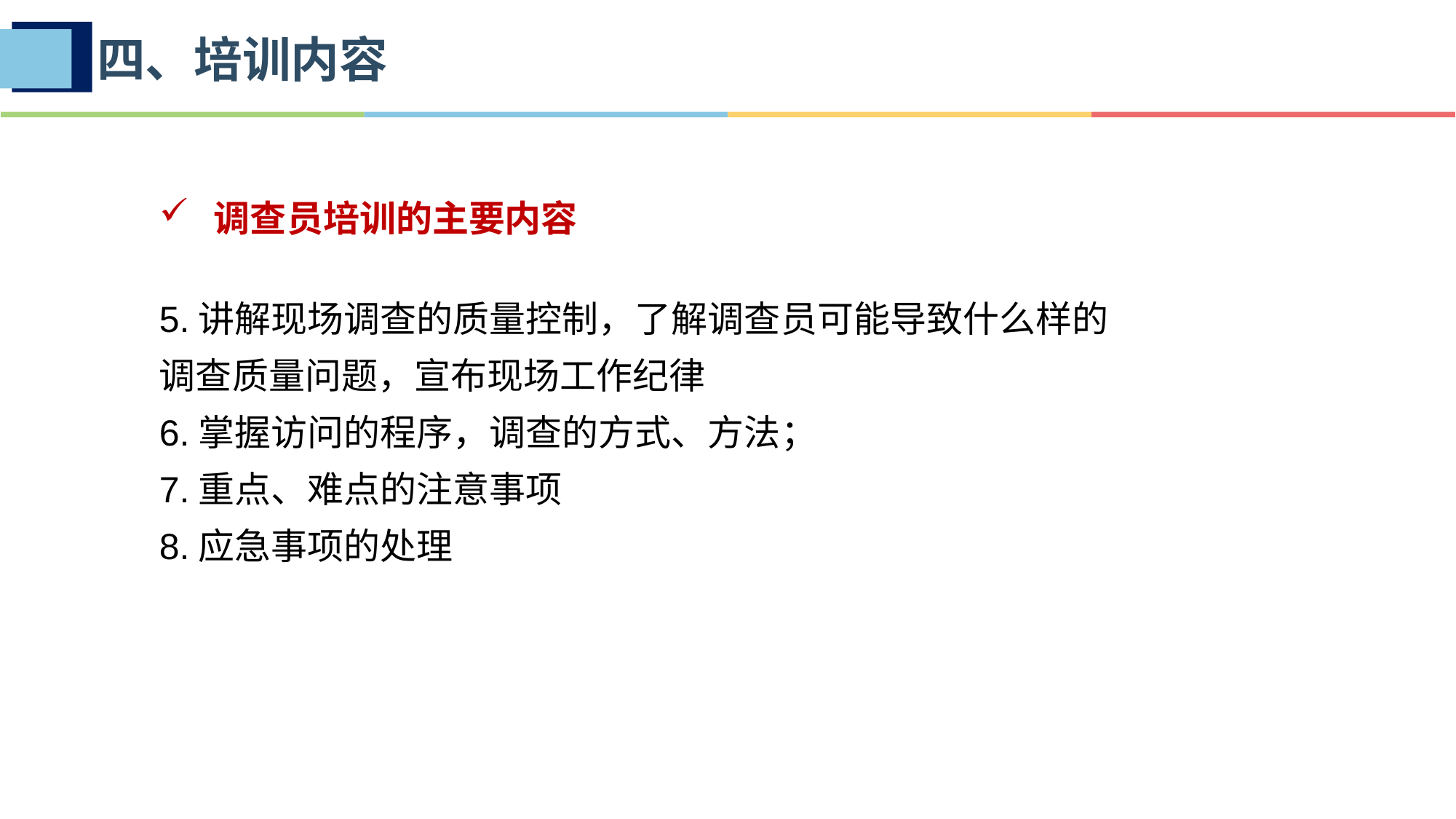

四、培训内容

调查员培训的主要内容

5.讲解现场调查的质量控制，了解调查员可能导致什么样的调查质量问题，宣布现场工作纪律
6.掌握访问的程序，调查的方式、方法；
7.重点、难点的注意事项
8.应急事项的处理